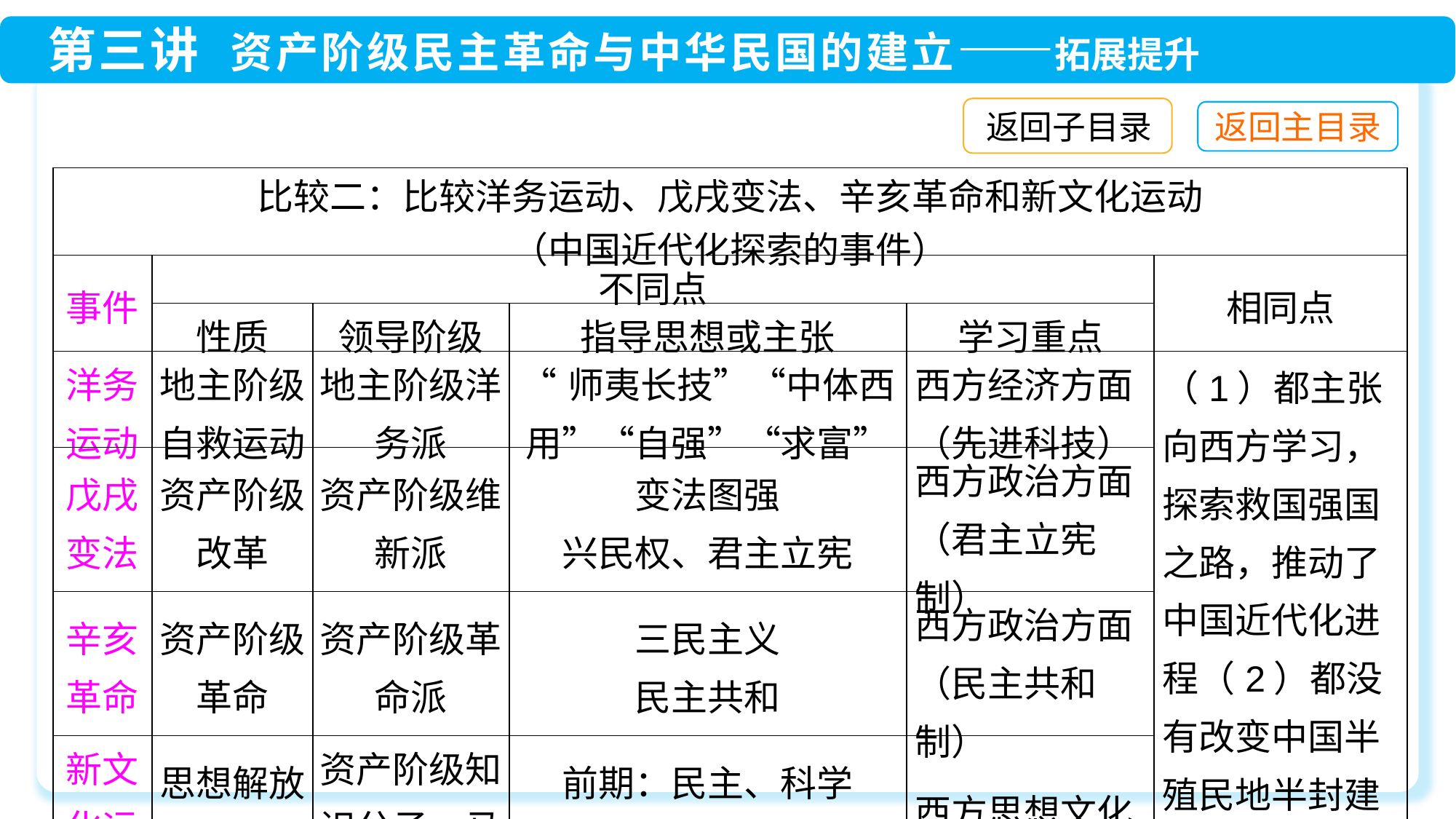

返回子目录
| 比较二：比较洋务运动、戊戌变法、辛亥革命和新文化运动 （中国近代化探索的事件） |  |  |  |  |  |
| --- | --- | --- | --- | --- | --- |
| 事件 | 不同点 |  |  |  | 相同点 |
|  | 性质 | 领导阶级 | 指导思想或主张 | 学习重点 |  |
| 洋务 运动 | 地主阶级自救运动 | 地主阶级洋务派 | “师夷长技”“中体西用”“自强”“求富” | 西方经济方面（先进科技） | （1）都主张向西方学习，探索救国强国之路，推动了中国近代化进程（2）都没有改变中国半殖民地半封建社会的性质 |
| 戊戌 变法 | 资产阶级改革 | 资产阶级维新派 | 变法图强 兴民权、君主立宪 | 西方政治方面（君主立宪制） |  |
| 辛亥 革命 | 资产阶级革命 | 资产阶级革命派 | 三民主义 民主共和 | 西方政治方面（民主共和制） |  |
| 新文化运动 | 思想解放运动 | 资产阶级知识分子、马克思主义者 | 前期：民主、科学 后期：马克思主义 | 西方思想文化 |  |